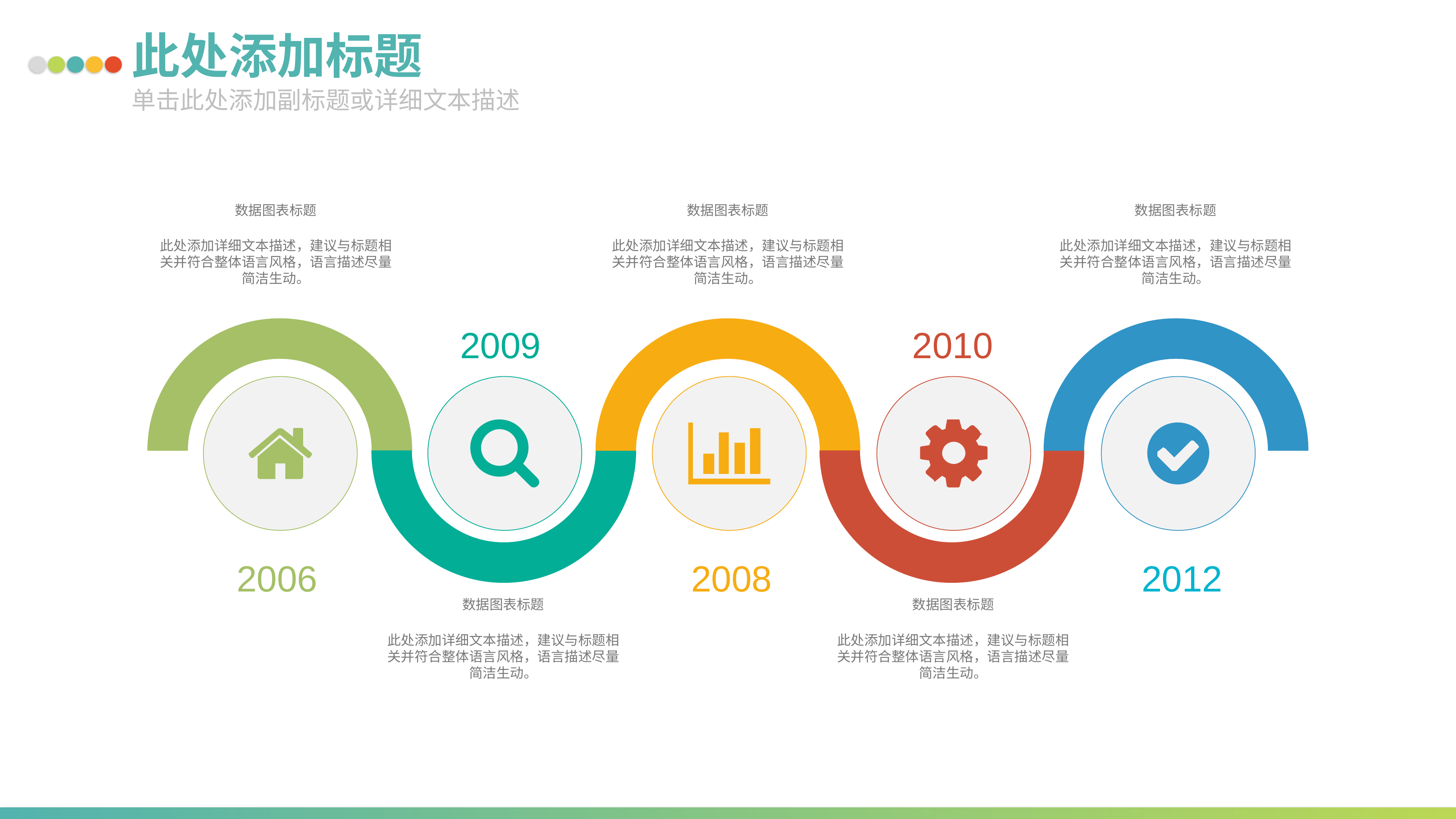

此处添加标题
单击此处添加副标题或详细文本描述
数据图表标题
此处添加详细文本描述，建议与标题相关并符合整体语言风格，语言描述尽量简洁生动。
数据图表标题
此处添加详细文本描述，建议与标题相关并符合整体语言风格，语言描述尽量简洁生动。
数据图表标题
此处添加详细文本描述，建议与标题相关并符合整体语言风格，语言描述尽量简洁生动。

2009
2010

2006
2008
2012
数据图表标题
此处添加详细文本描述，建议与标题相关并符合整体语言风格，语言描述尽量简洁生动。
数据图表标题
此处添加详细文本描述，建议与标题相关并符合整体语言风格，语言描述尽量简洁生动。